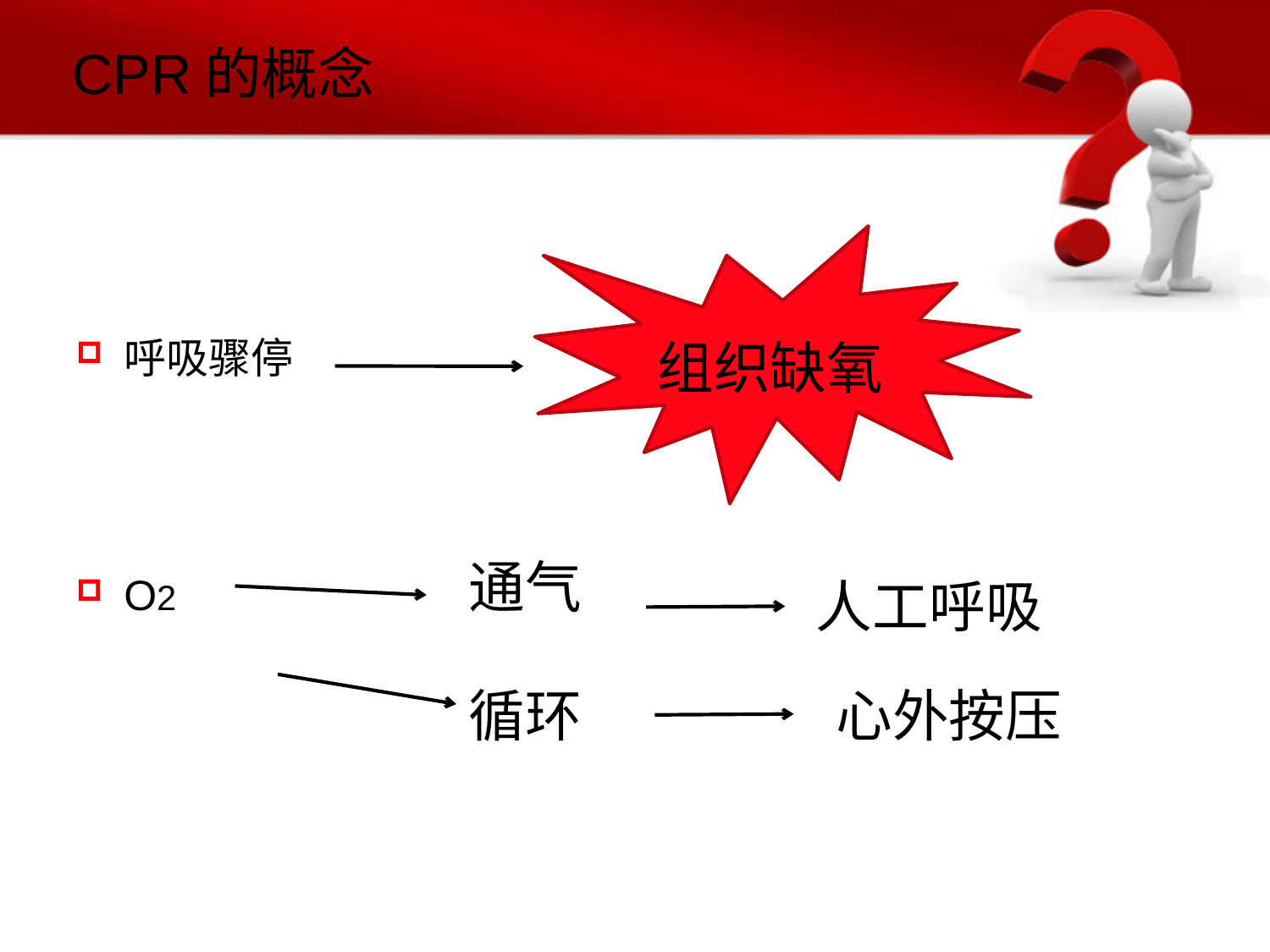

# CPR的概念

呼吸骤停

O2

组织缺氧
通气
人工呼吸
循环
心外按压